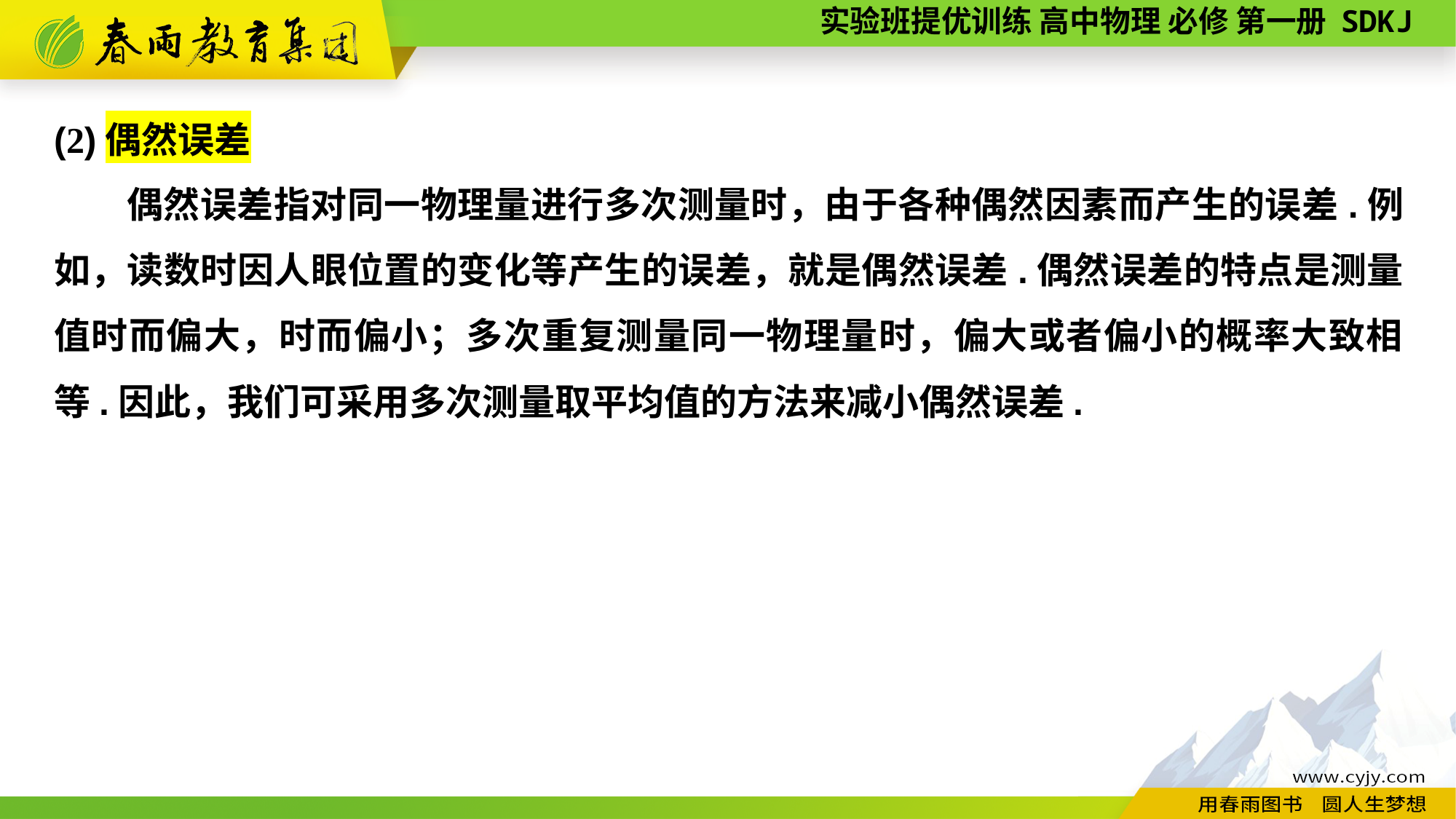

(2)偶然误差
偶然误差指对同一物理量进行多次测量时，由于各种偶然因素而产生的误差.例如，读数时因人眼位置的变化等产生的误差，就是偶然误差.偶然误差的特点是测量值时而偏大，时而偏小；多次重复测量同一物理量时，偏大或者偏小的概率大致相等.因此，我们可采用多次测量取平均值的方法来减小偶然误差.